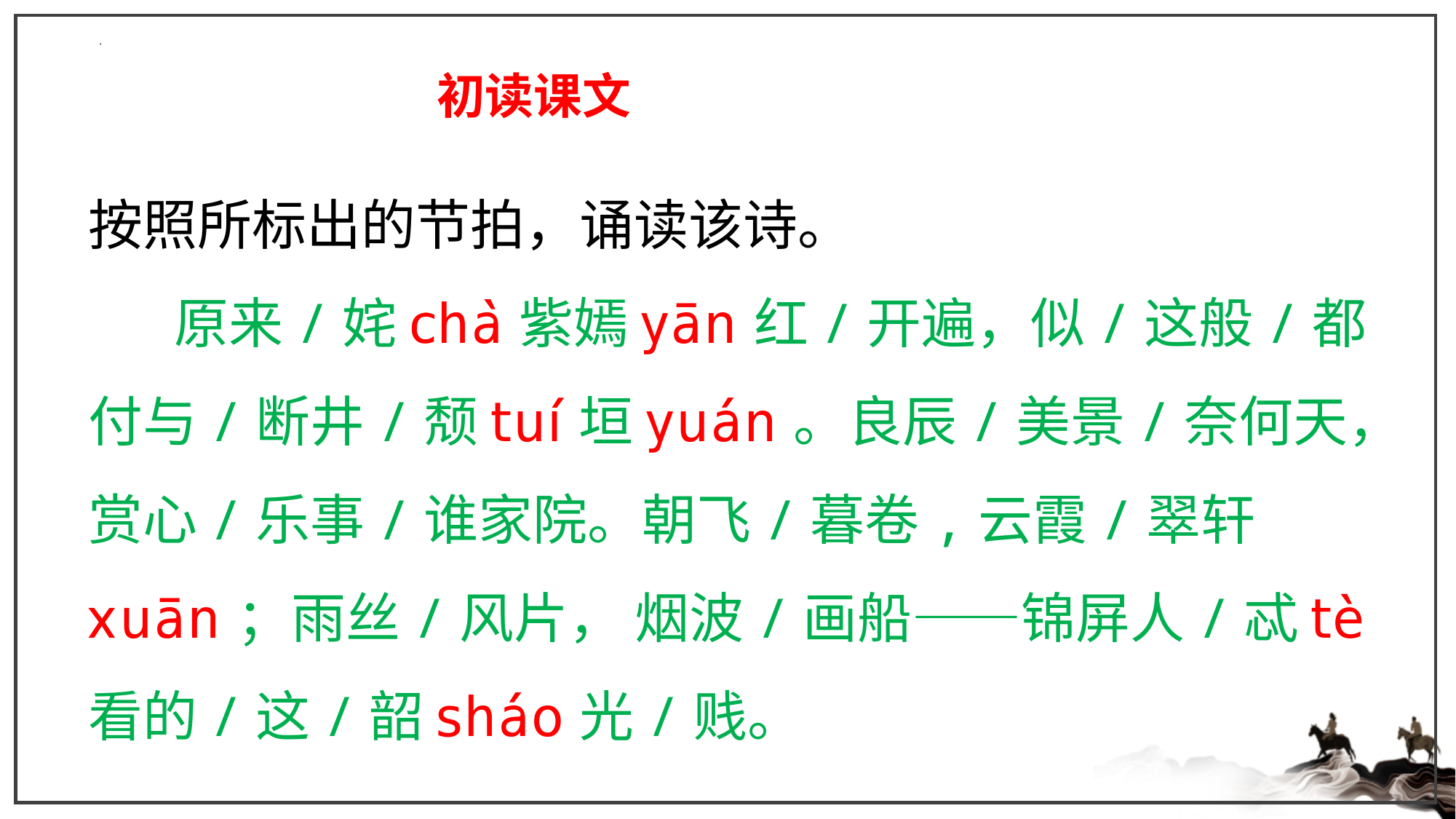

初读课文
按照所标出的节拍，诵读该诗。
      原来/姹chà紫嫣yān红/开遍，似/这般/都付与/断井/颓tuí垣yuán。良辰/美景/奈何天，赏心/乐事/谁家院。朝飞/暮卷,云霞/翠轩xuān；雨丝/风片， 烟波/画船——锦屏人/忒tè看的/这/韶sháo光/贱。